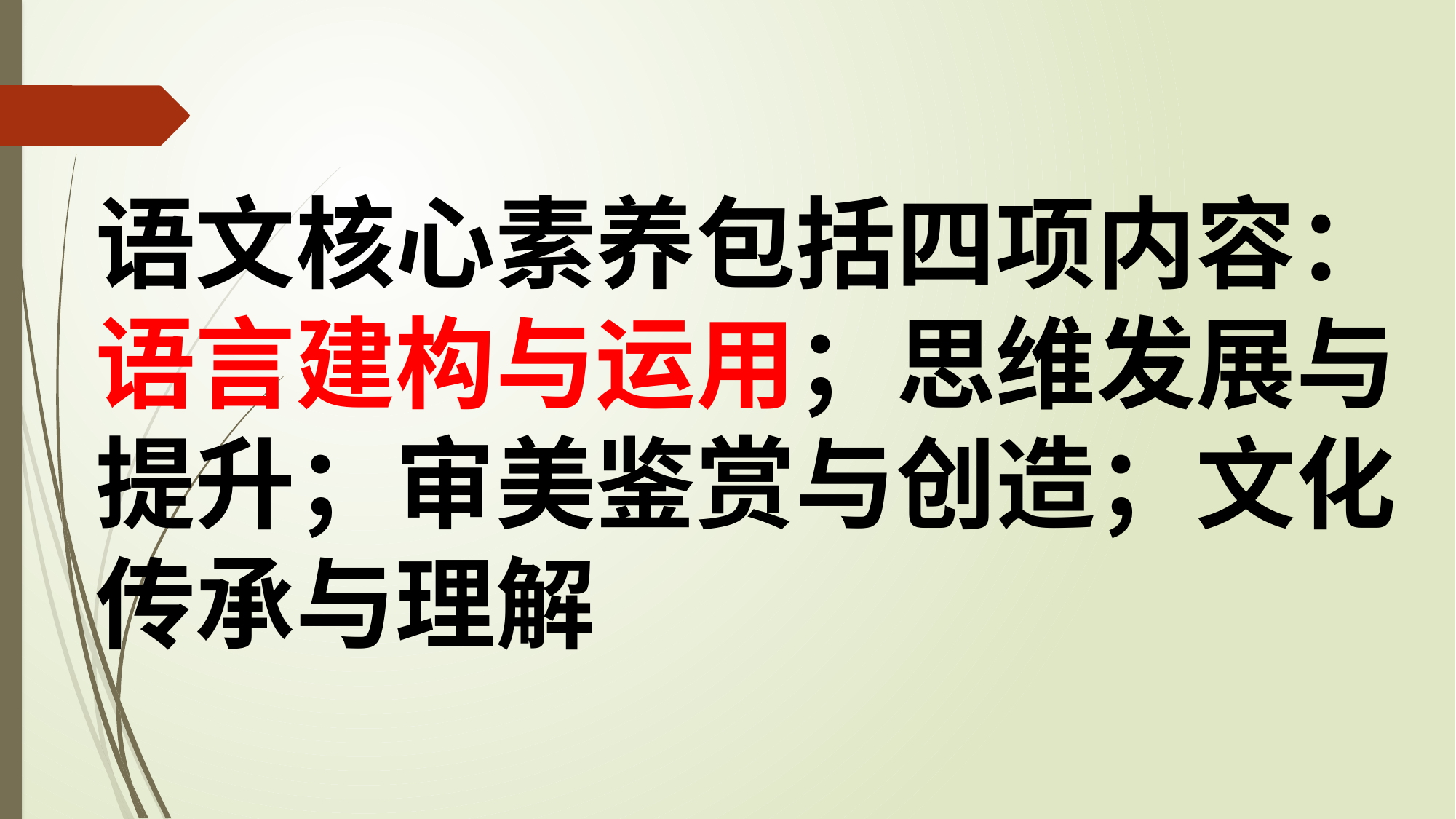

语文核心素养包括四项内容：语言建构与运用；思维发展与提升；审美鉴赏与创造；文化传承与理解